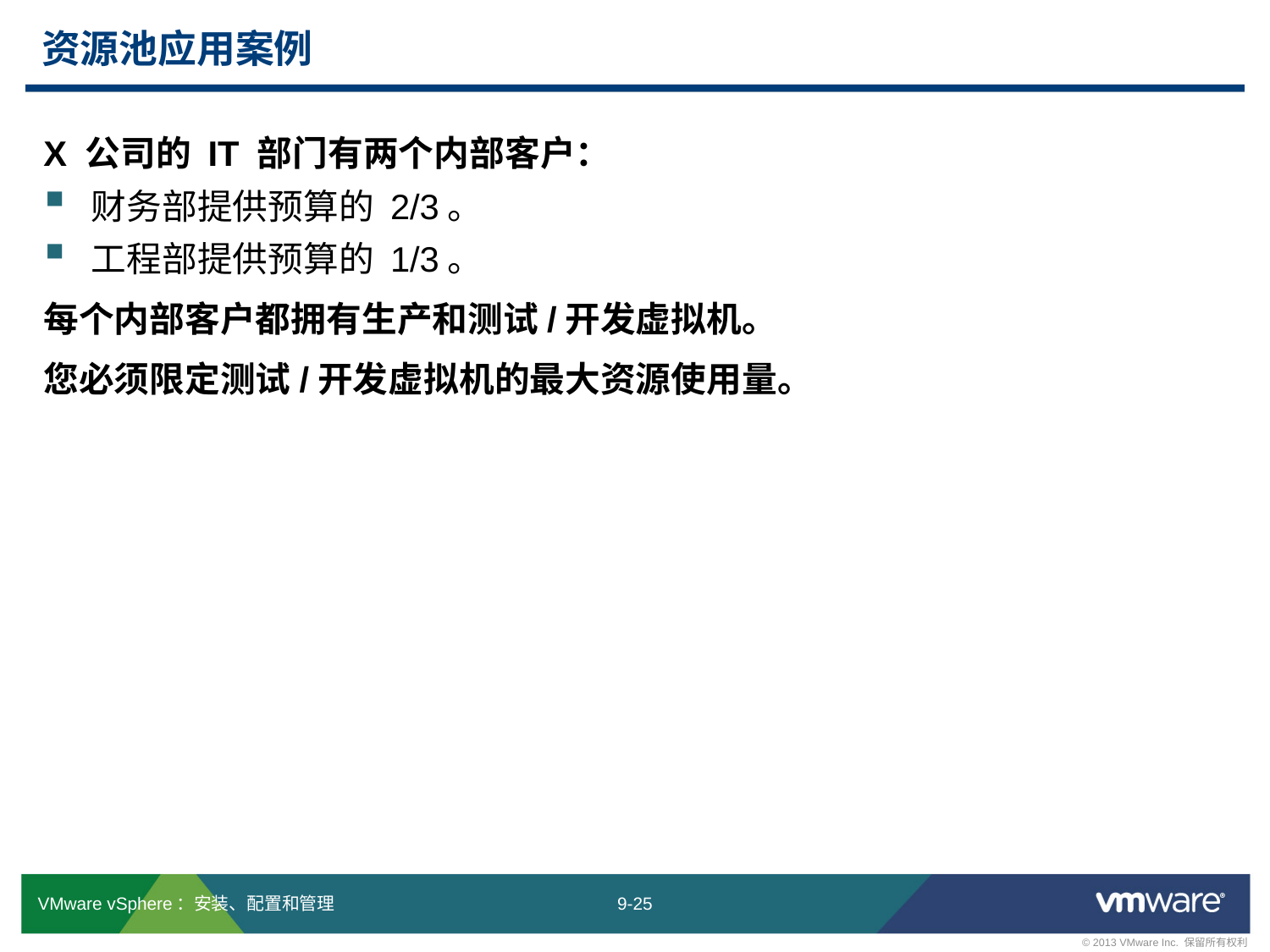

# 资源池应用案例
X 公司的 IT 部门有两个内部客户：
财务部提供预算的 2/3。
工程部提供预算的 1/3。
每个内部客户都拥有生产和测试/开发虚拟机。
您必须限定测试/开发虚拟机的最大资源使用量。